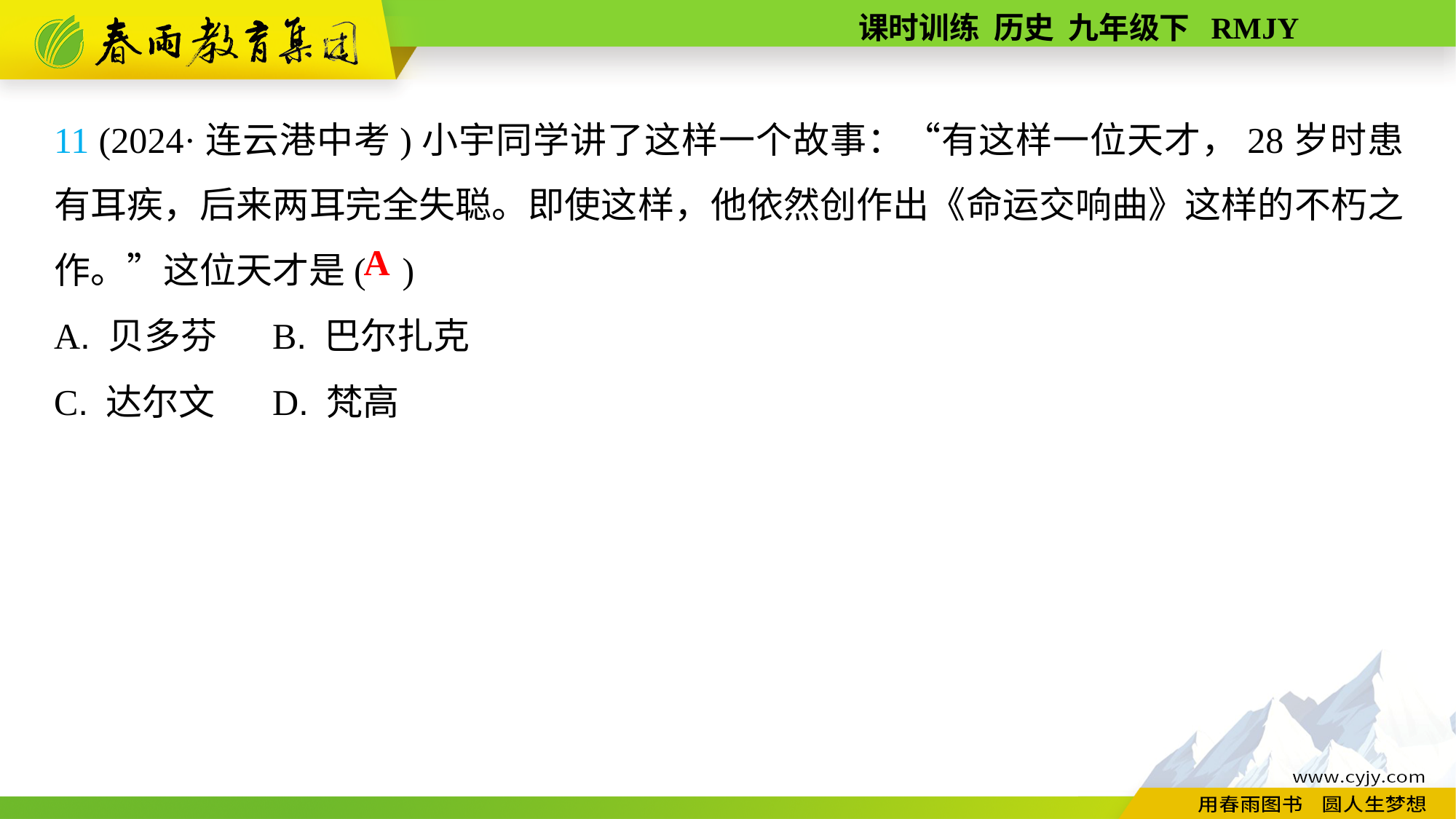

11 (2024·连云港中考)小宇同学讲了这样一个故事：“有这样一位天才，28岁时患有耳疾，后来两耳完全失聪。即使这样，他依然创作出《命运交响曲》这样的不朽之作。”这位天才是(    )
A. 贝多芬	B. 巴尔扎克
C. 达尔文	D. 梵高
A